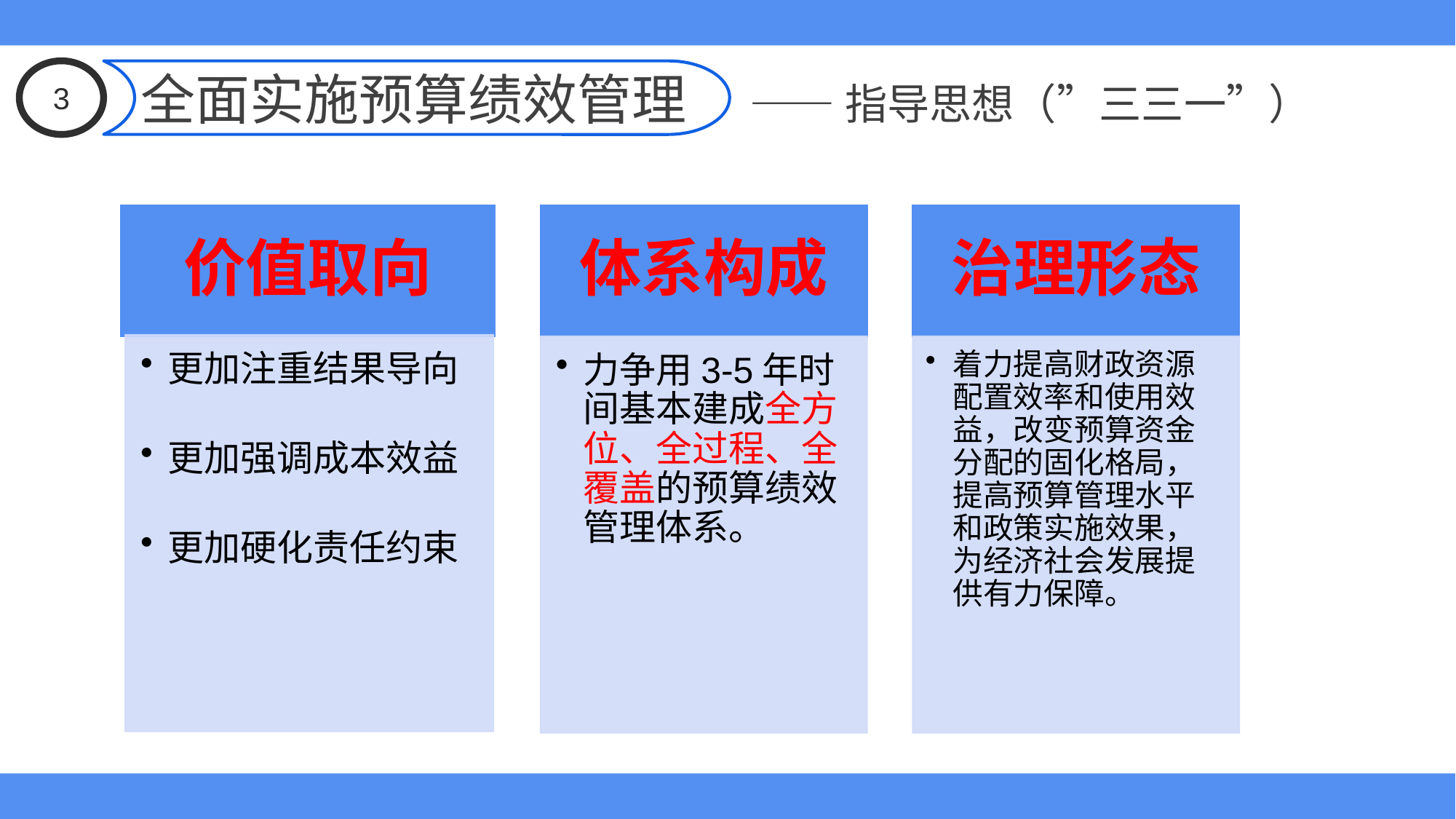

3
  全面实施预算绩效管理
 ——指导思想（”三三一”）
价值取向
更加注重结果导向

更加强调成本效益

更加硬化责任约束
体系构成
力争用3-5年时间基本建成全方位、全过程、全覆盖的预算绩效管理体系。
治理形态
着力提高财政资源配置效率和使用效益，改变预算资金分配的固化格局，提高预算管理水平和政策实施效果，为经济社会发展提供有力保障。